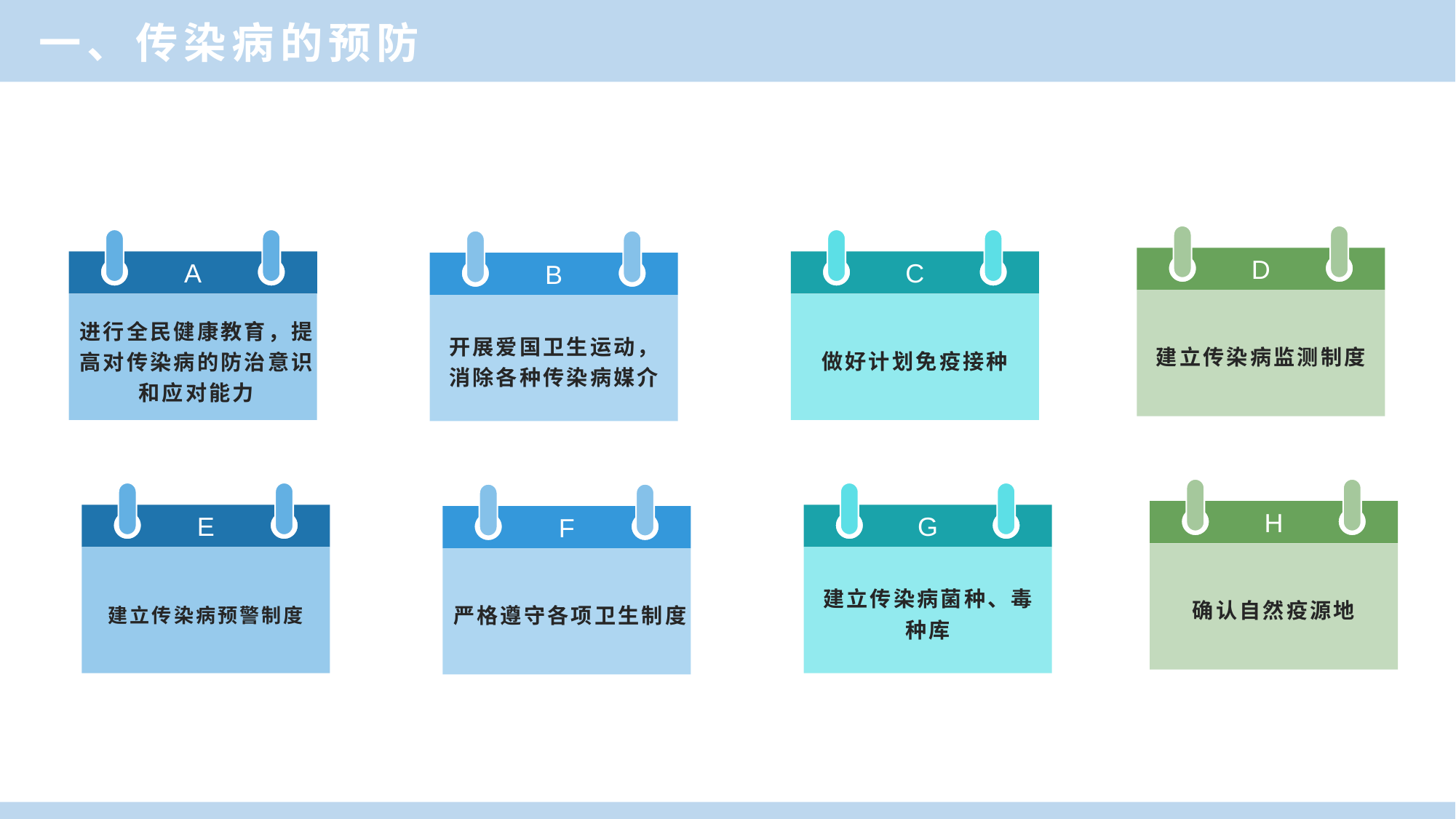

一、传染病的预防

D

建立传染病监测制度

A

进行全民健康教育，提
高对传染病的防治意识
和应对能力

C

做好计划免疫接种

B

开展爱国卫生运动，
消除各种传染病媒介

H

确认自然疫源地

E

建立传染病预警制度

G

建立传染病菌种、毒
种库

F

严格遵守各项卫生制度